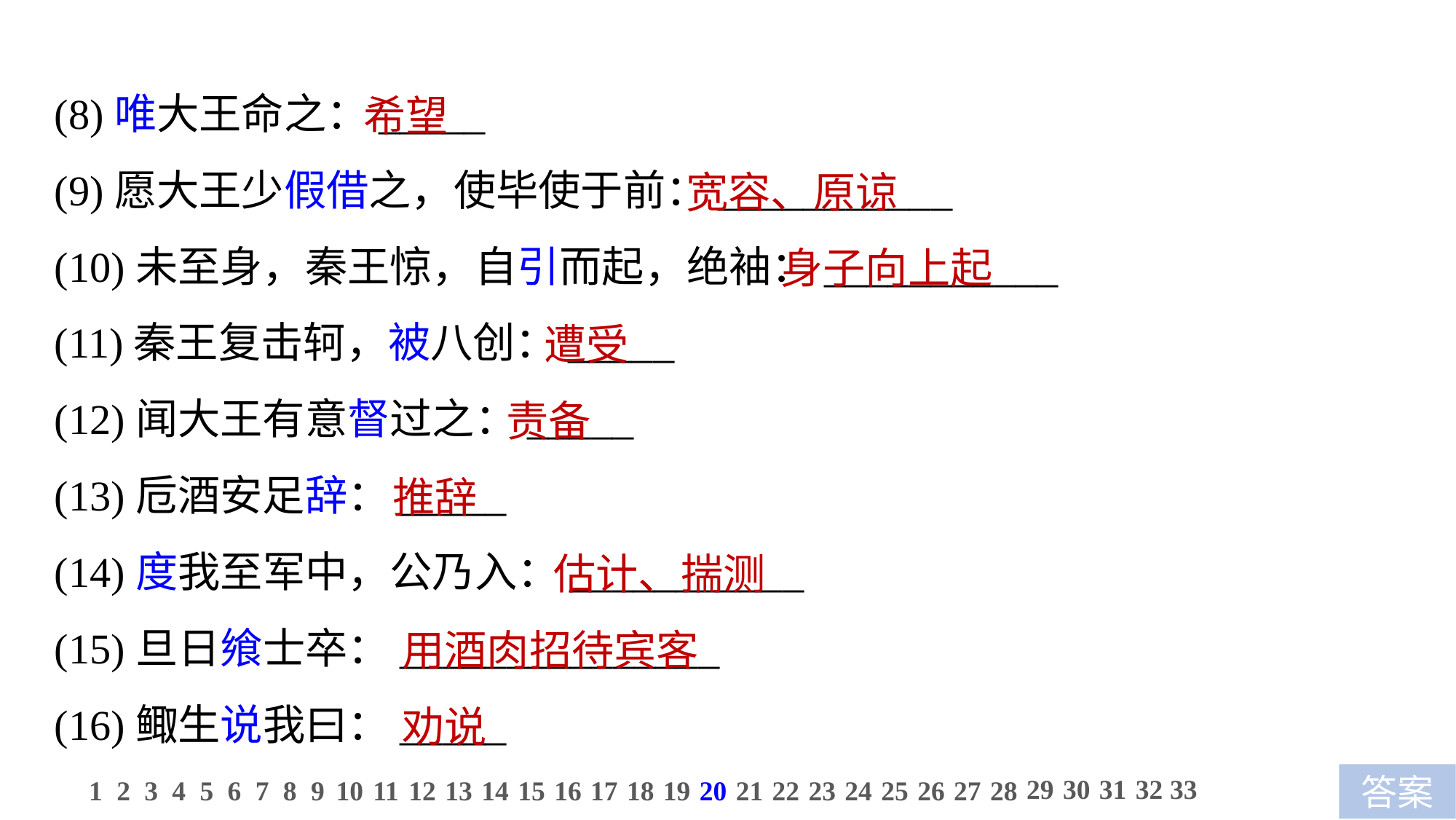

(8)唯大王命之：_____
(9)愿大王少假借之，使毕使于前：___________
(10)未至身，秦王惊，自引而起，绝袖：___________
(11)秦王复击轲，被八创：_____
(12)闻大王有意督过之：_____
(13)卮酒安足辞：_____
(14)度我至军中，公乃入：___________
(15)旦日飨士卒：_______________
(16)鲰生说我曰：_____
希望
                                 宽容、原谅
                                           身子向上起
                  遭受
              责备
  推辞
                   估计、揣测
   用酒肉招待宾客
   劝说
29
30
31
32
33
1
2
3
4
5
6
7
8
9
10
11
12
13
14
15
16
17
18
19
20
21
22
23
24
25
26
27
28
答案